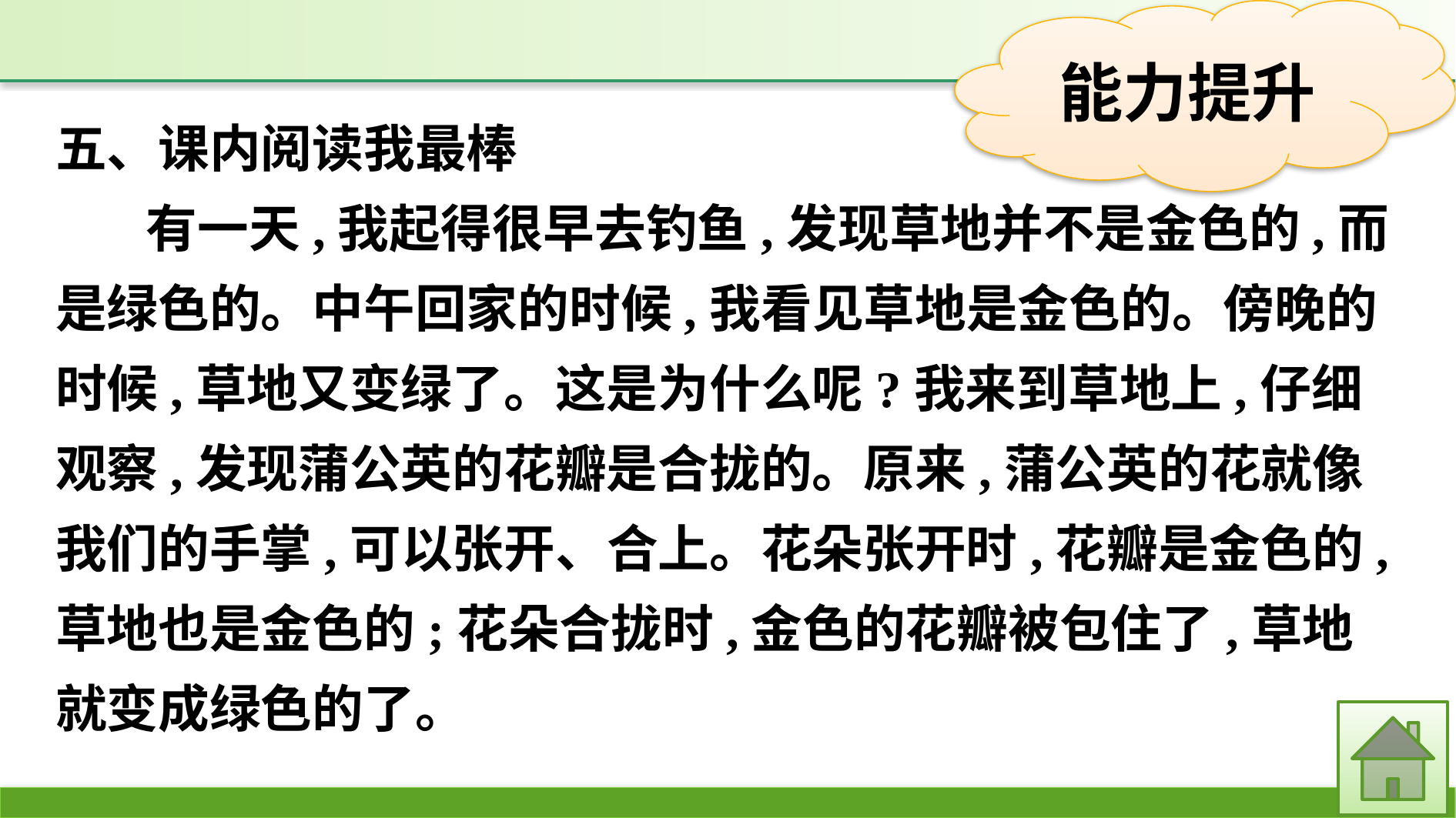

五、课内阅读我最棒
有一天,我起得很早去钓鱼,发现草地并不是金色的,而是绿色的。中午回家的时候,我看见草地是金色的。傍晚的时候,草地又变绿了。这是为什么呢?我来到草地上,仔细观察,发现蒲公英的花瓣是合拢的。原来,蒲公英的花就像我们的手掌,可以张开、合上。花朵张开时,花瓣是金色的,草地也是金色的;花朵合拢时,金色的花瓣被包住了,草地就变成绿色的了。